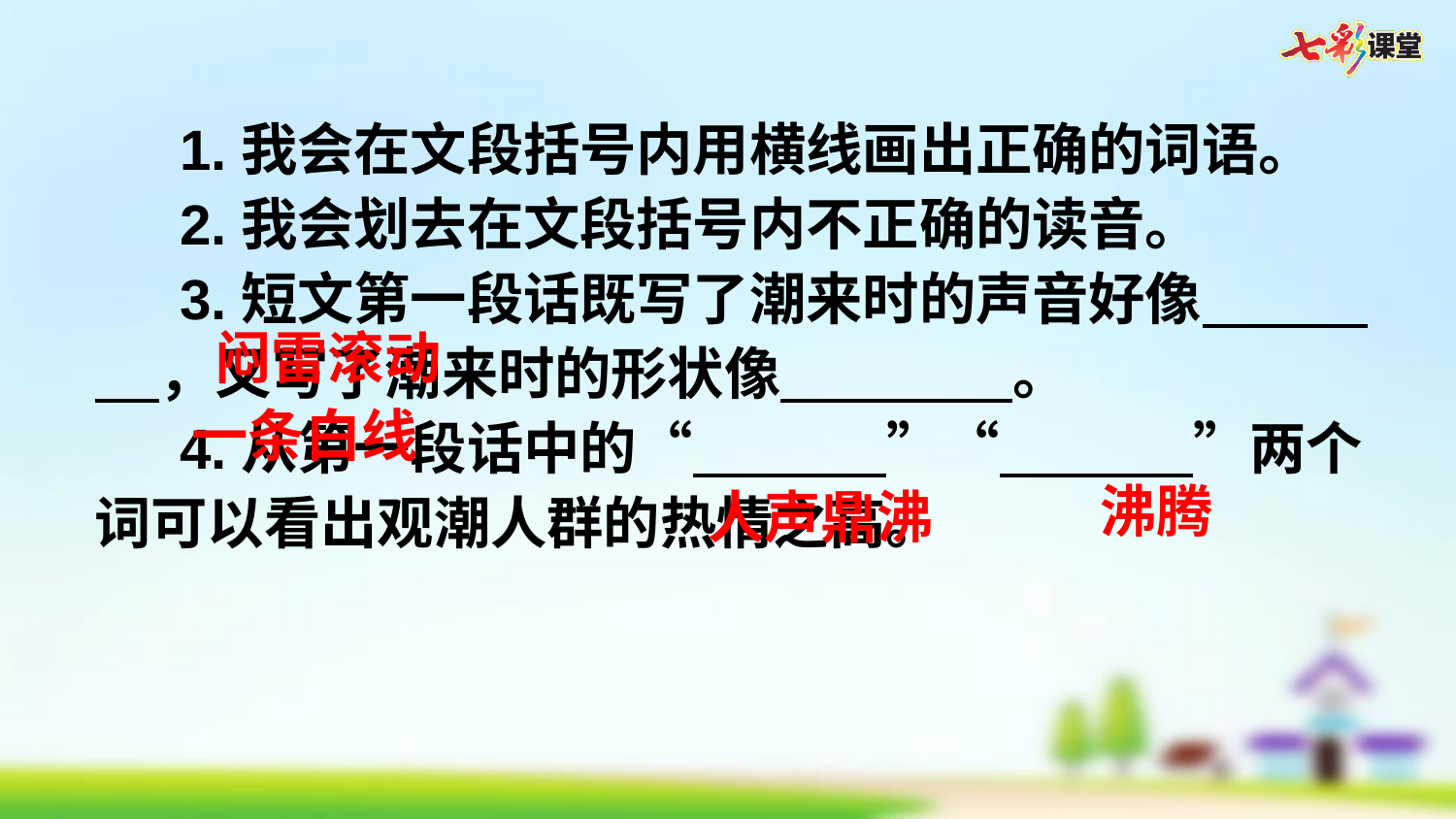

1.我会在文段括号内用横线画出正确的词语。
2.我会划去在文段括号内不正确的读音。
3.短文第一段话既写了潮来时的声音好像              ，又写了潮来时的形状像            。
4.从第一段话中的“         ”“         ”两个词可以看出观潮人群的热情之高。
闷雷滚动
一条白线
沸腾
人声鼎沸